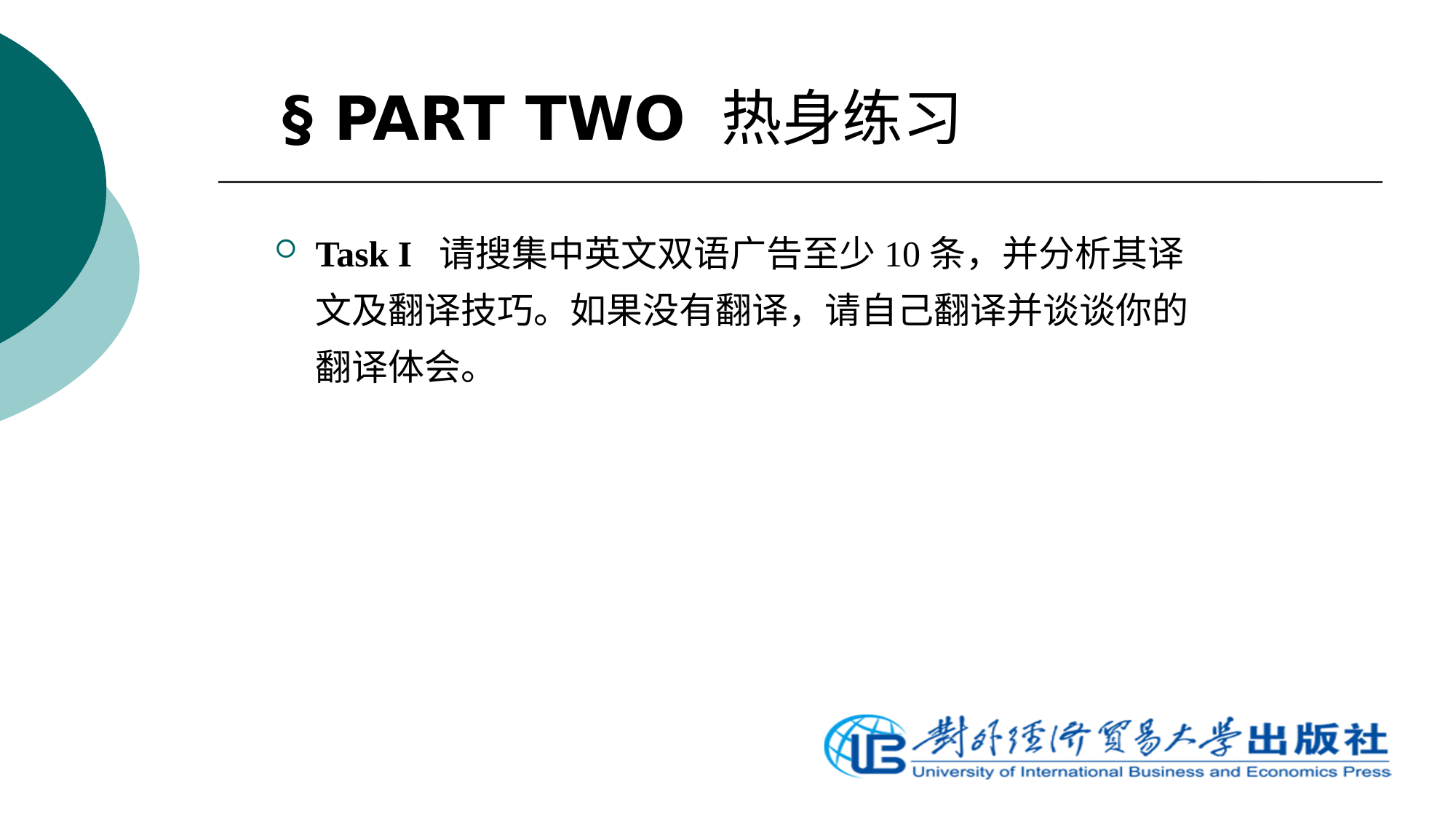

§ PART TWO 热身练习
Task I  请搜集中英文双语广告至少10条，并分析其译文及翻译技巧。如果没有翻译，请自己翻译并谈谈你的翻译体会。